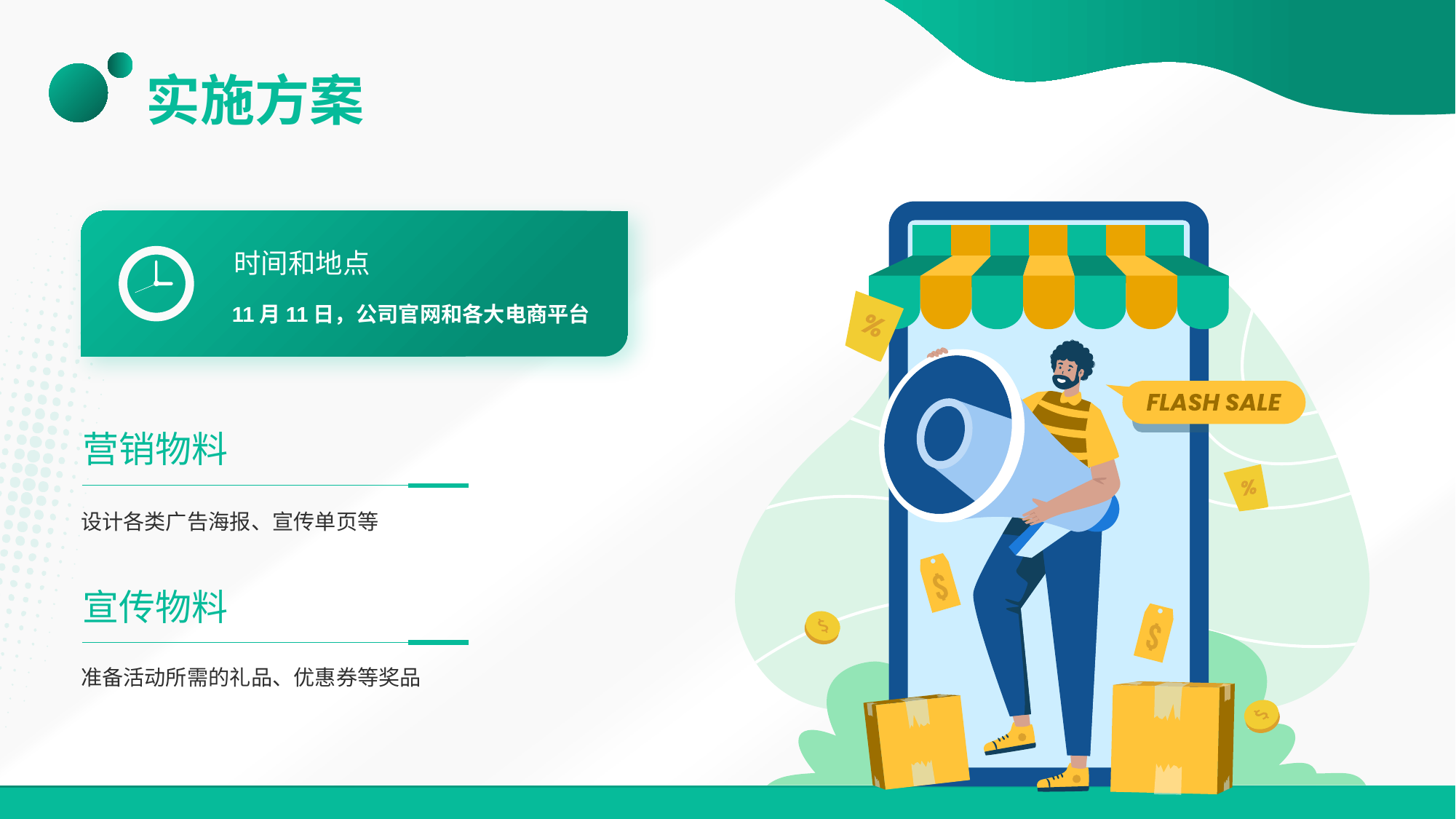

# 实施方案

时间和地点
11月11日，公司官网和各大电商平台
营销物料
设计各类广告海报、宣传单页等
宣传物料
准备活动所需的礼品、优惠券等奖品